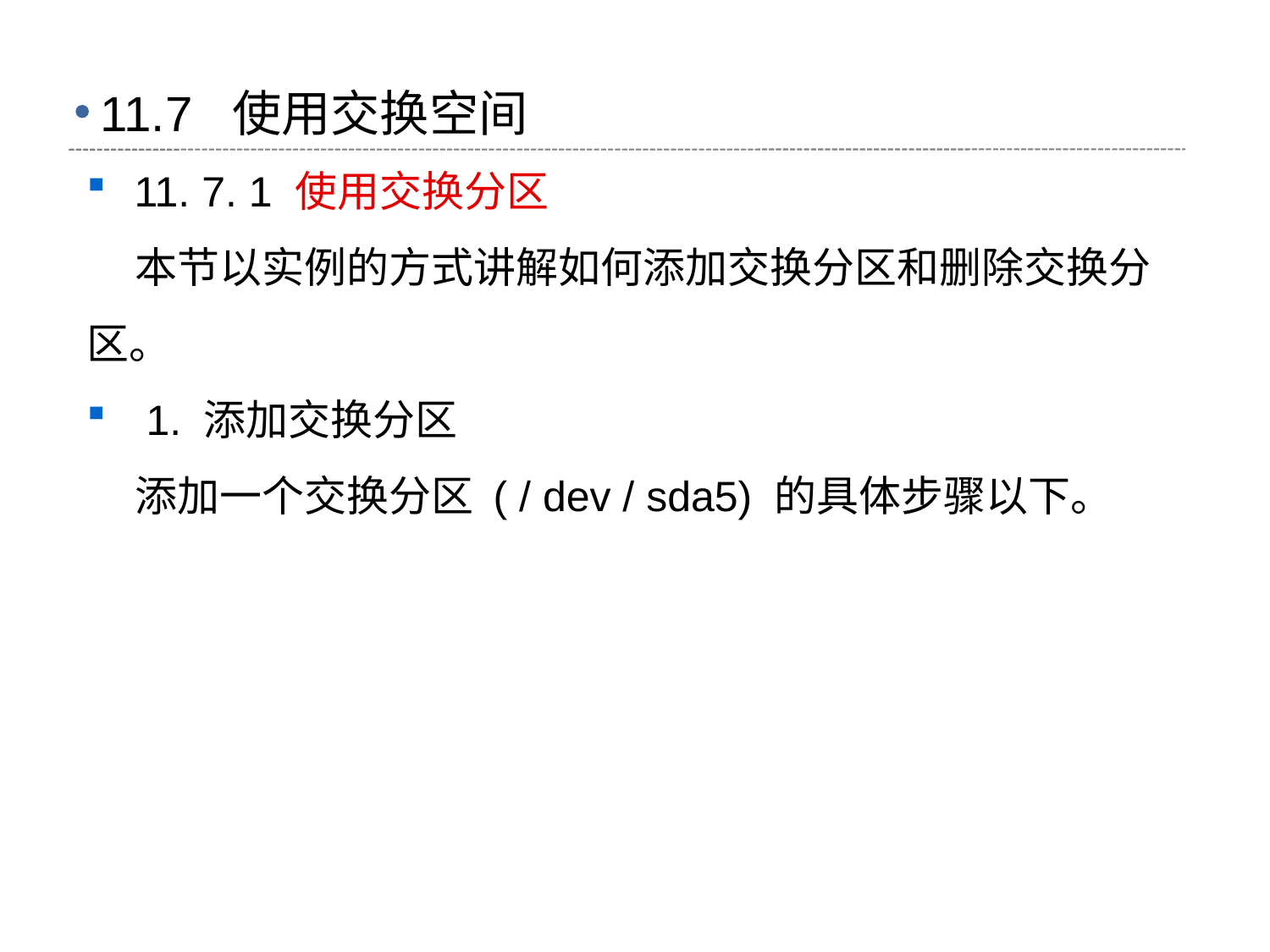

# 11.7  使用交换空间

11. 7. 1 使用交换分区
    本节以实例的方式讲解如何添加交换分区和删除交换分区。
 1. 添加交换分区
    添加一个交换分区 ( / dev / sda5) 的具体步骤以下。